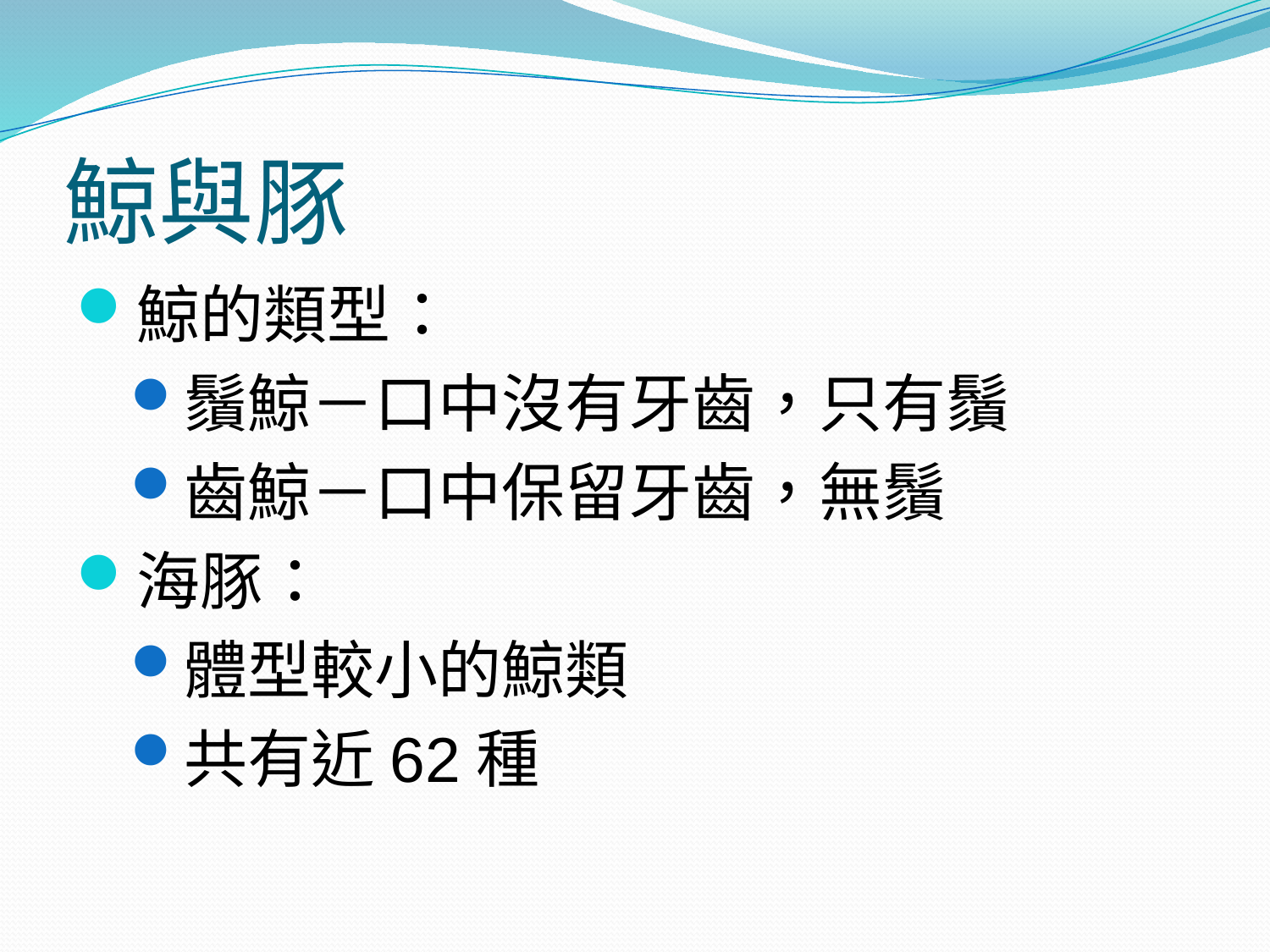

# 鯨與豚
鯨的類型：
鬚鯨－口中沒有牙齒，只有鬚
齒鯨－口中保留牙齒，無鬚
海豚：
體型較小的鯨類
共有近62種